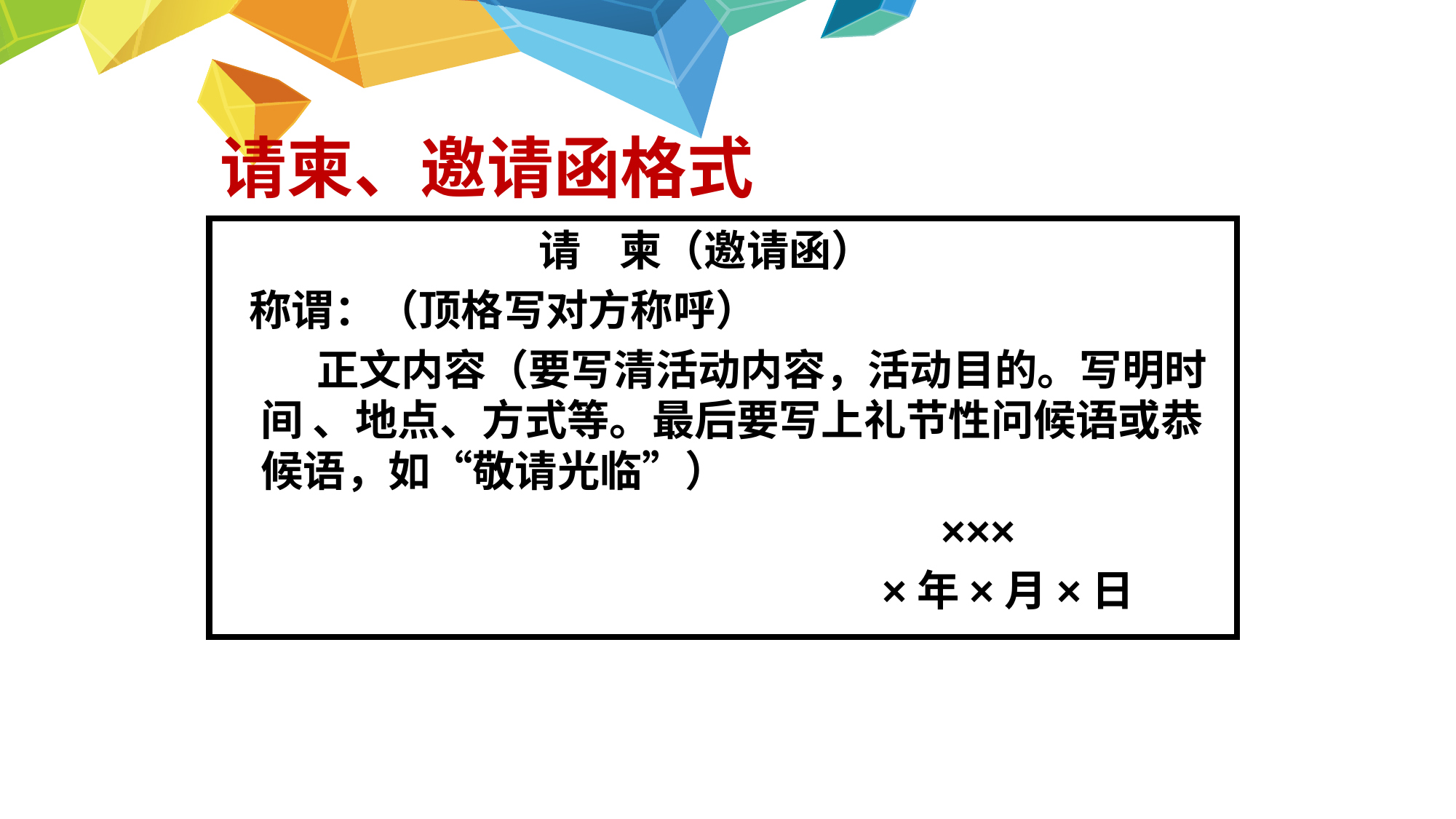

请柬、邀请函格式
                                请    柬（邀请函）
  称谓：（顶格写对方称呼）
         正文内容（要写清活动内容，活动目的。写明时间 、地点、方式等。最后要写上礼节性问候语或恭候语，如“敬请光临”）
                                                             ×××
                                                        ×年×月×日